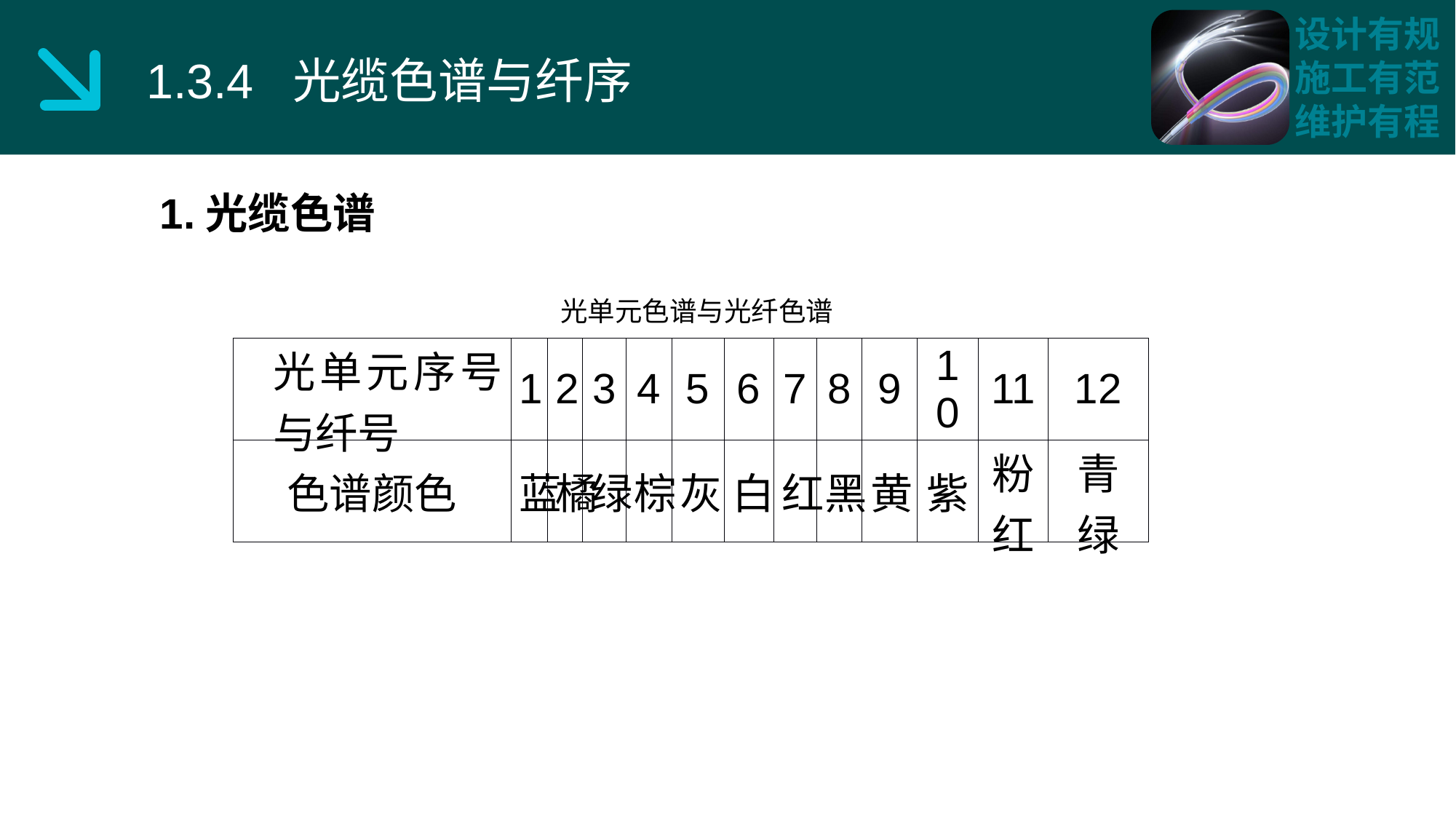

1.3.4  光缆色谱与纤序

1.光缆色谱
光单元色谱与光纤色谱
| 光单元序号与纤号 | 1 | 2 | 3 | 4 | 5 | 6 | 7 | 8 | 9 | 10 | 11 | 12 |
| --- | --- | --- | --- | --- | --- | --- | --- | --- | --- | --- | --- | --- |
| 色谱颜色 | 蓝 | 橘 | 绿 | 棕 | 灰 | 白 | 红 | 黑 | 黄 | 紫 | 粉红 | 青绿 |